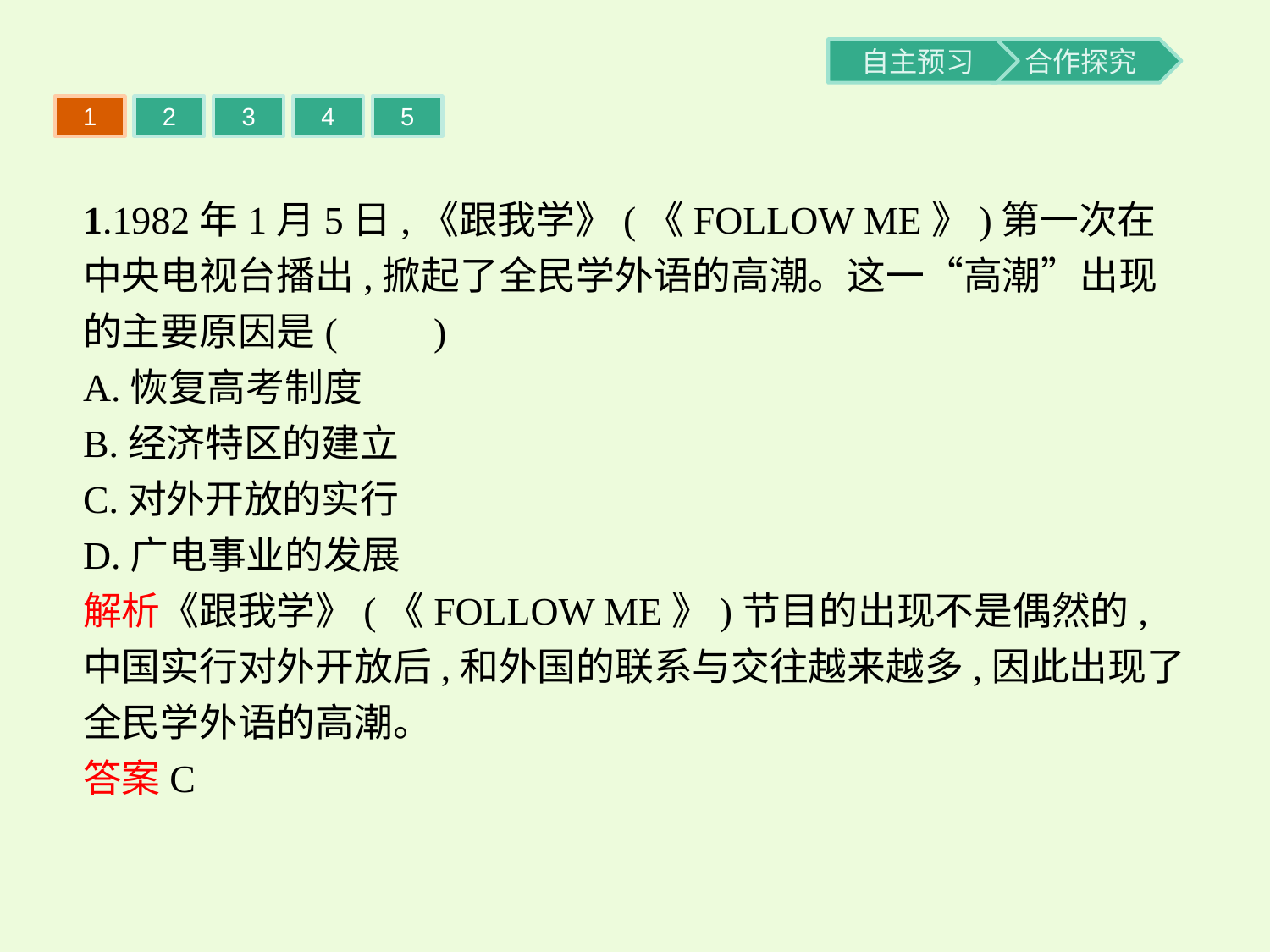

1
2
3
4
5
1.1982年1月5日,《跟我学》(《FOLLOW ME》)第一次在中央电视台播出,掀起了全民学外语的高潮。这一“高潮”出现的主要原因是(　　)
A.恢复高考制度
B.经济特区的建立
C.对外开放的实行
D.广电事业的发展
解析《跟我学》(《FOLLOW ME》)节目的出现不是偶然的,中国实行对外开放后,和外国的联系与交往越来越多,因此出现了全民学外语的高潮。
答案C